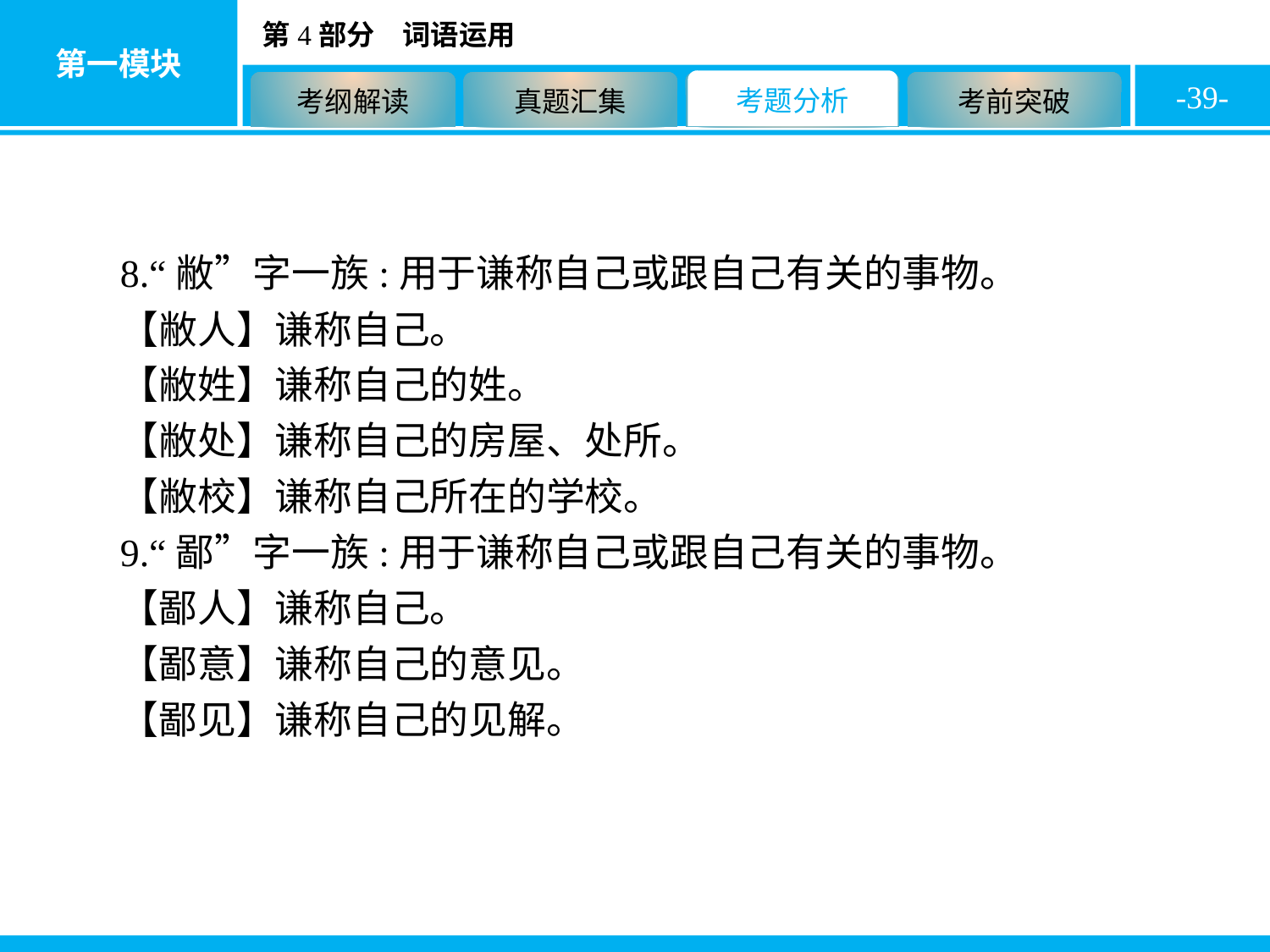

-39-
8.“敝”字一族:用于谦称自己或跟自己有关的事物。
【敝人】谦称自己。
【敝姓】谦称自己的姓。
【敝处】谦称自己的房屋、处所。
【敝校】谦称自己所在的学校。
9.“鄙”字一族:用于谦称自己或跟自己有关的事物。
【鄙人】谦称自己。
【鄙意】谦称自己的意见。
【鄙见】谦称自己的见解。